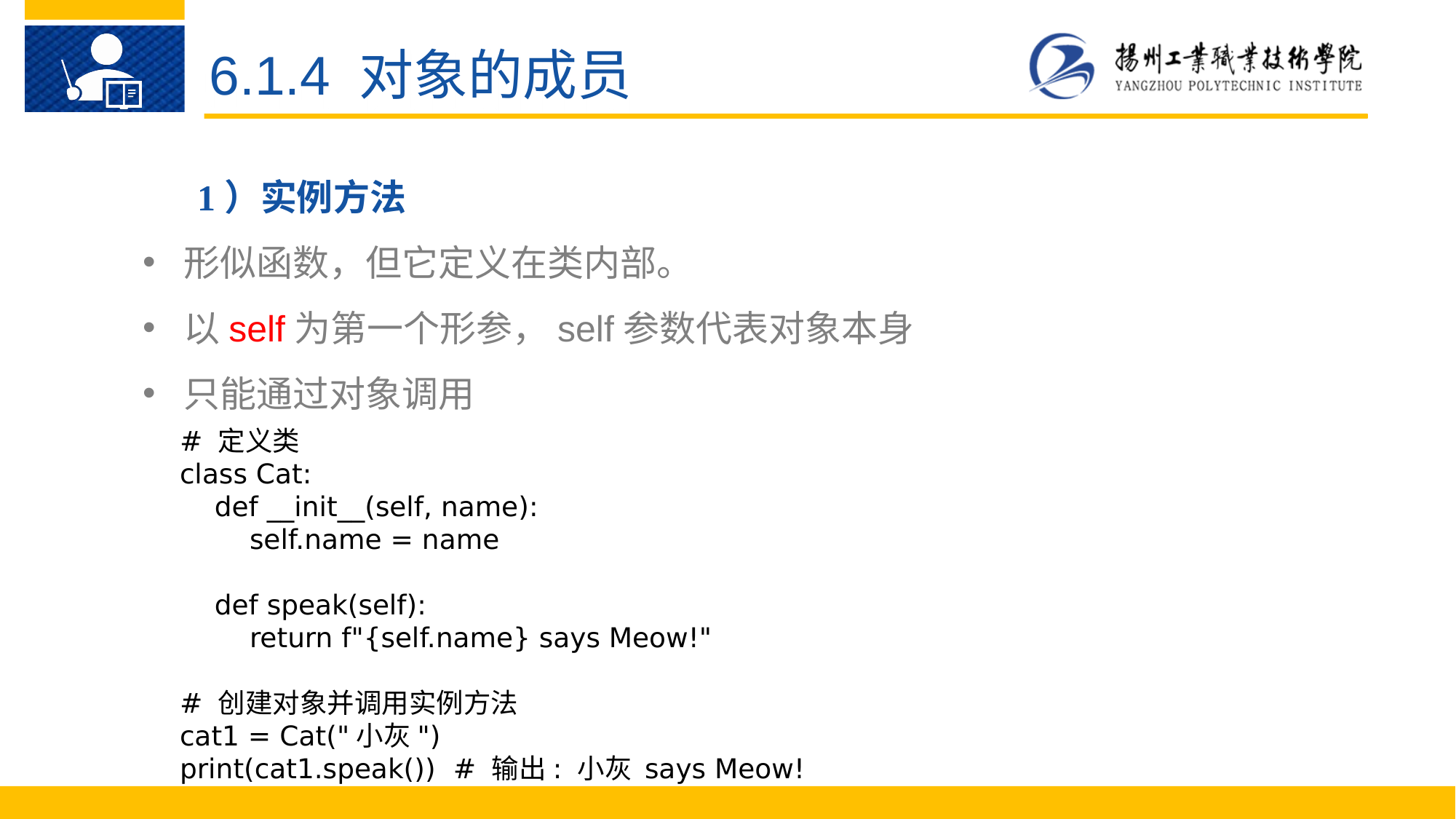

6.1.4 对象的成员
1）实例方法
形似函数，但它定义在类内部。
以self为第一个形参，self参数代表对象本身
只能通过对象调用

Python 语 言 的 优 点
# 定义类
class Cat:
    def __init__(self, name):
        self.name = name

    def speak(self):
        return f"{self.name} says Meow!"

# 创建对象并调用实例方法
cat1 = Cat("小灰")
print(cat1.speak())  # 输出: 小灰 says Meow!